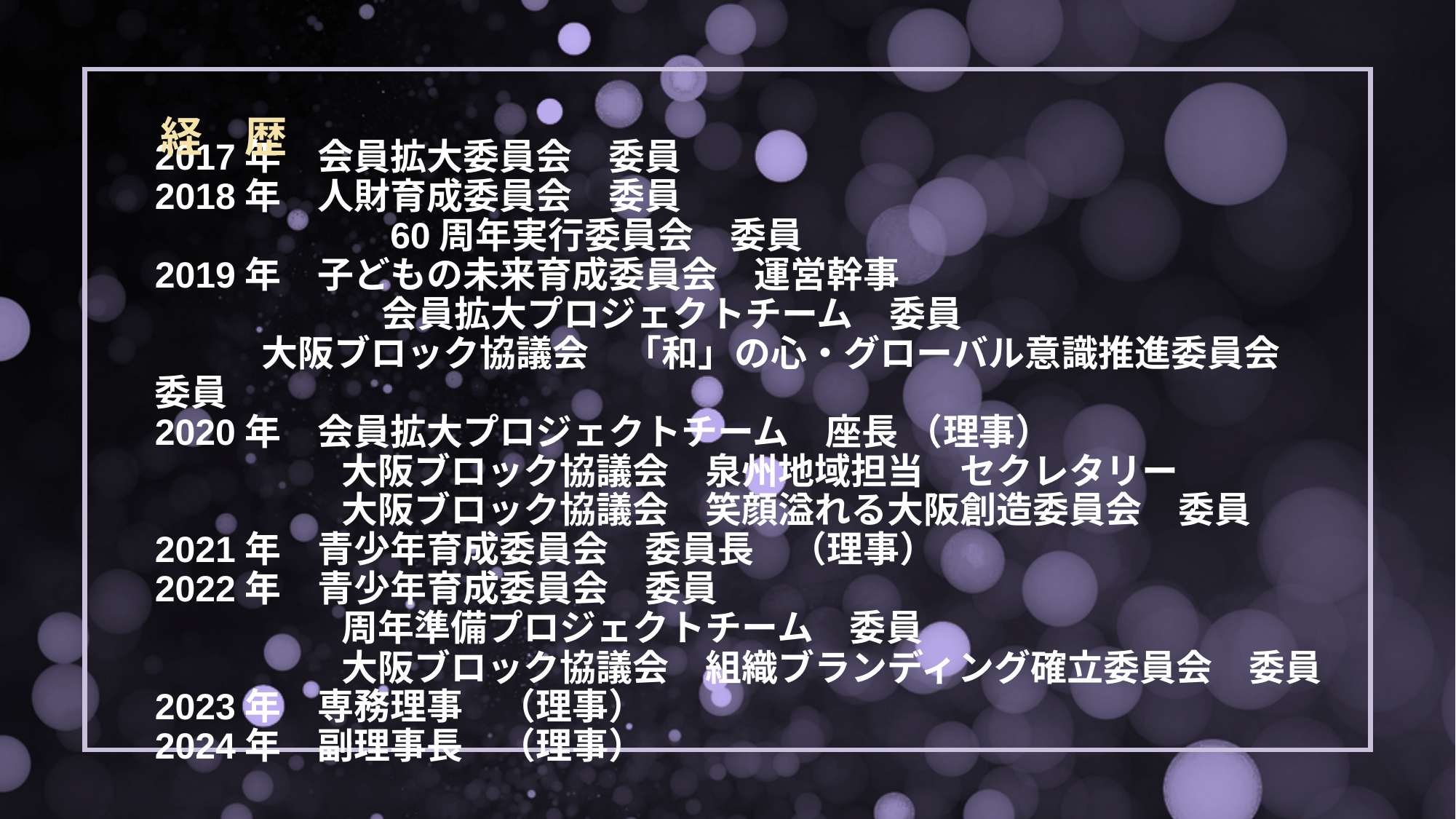

経　歴
# 2017年　会員拡大委員会　委員 2018年　人財育成委員会　委員 　　　　　　 60周年実行委員会　委員 2019年　子どもの未来育成委員会　運営幹事 　　　　　　 会員拡大プロジェクトチーム　委員 大阪ブロック協議会　「和」の心・グローバル意識推進委員会　委員 2020年　会員拡大プロジェクトチーム　座長 （理事） 　　　　     大阪ブロック協議会　泉州地域担当　セクレタリー 　　　　     大阪ブロック協議会　笑顔溢れる大阪創造委員会　委員 2021年　青少年育成委員会　委員長　（理事） 2022年　青少年育成委員会　委員 　　　　     周年準備プロジェクトチーム　委員 　　　 　    大阪ブロック協議会　組織ブランディング確立委員会　委員 2023年　専務理事　（理事） 2024年　副理事長　（理事）